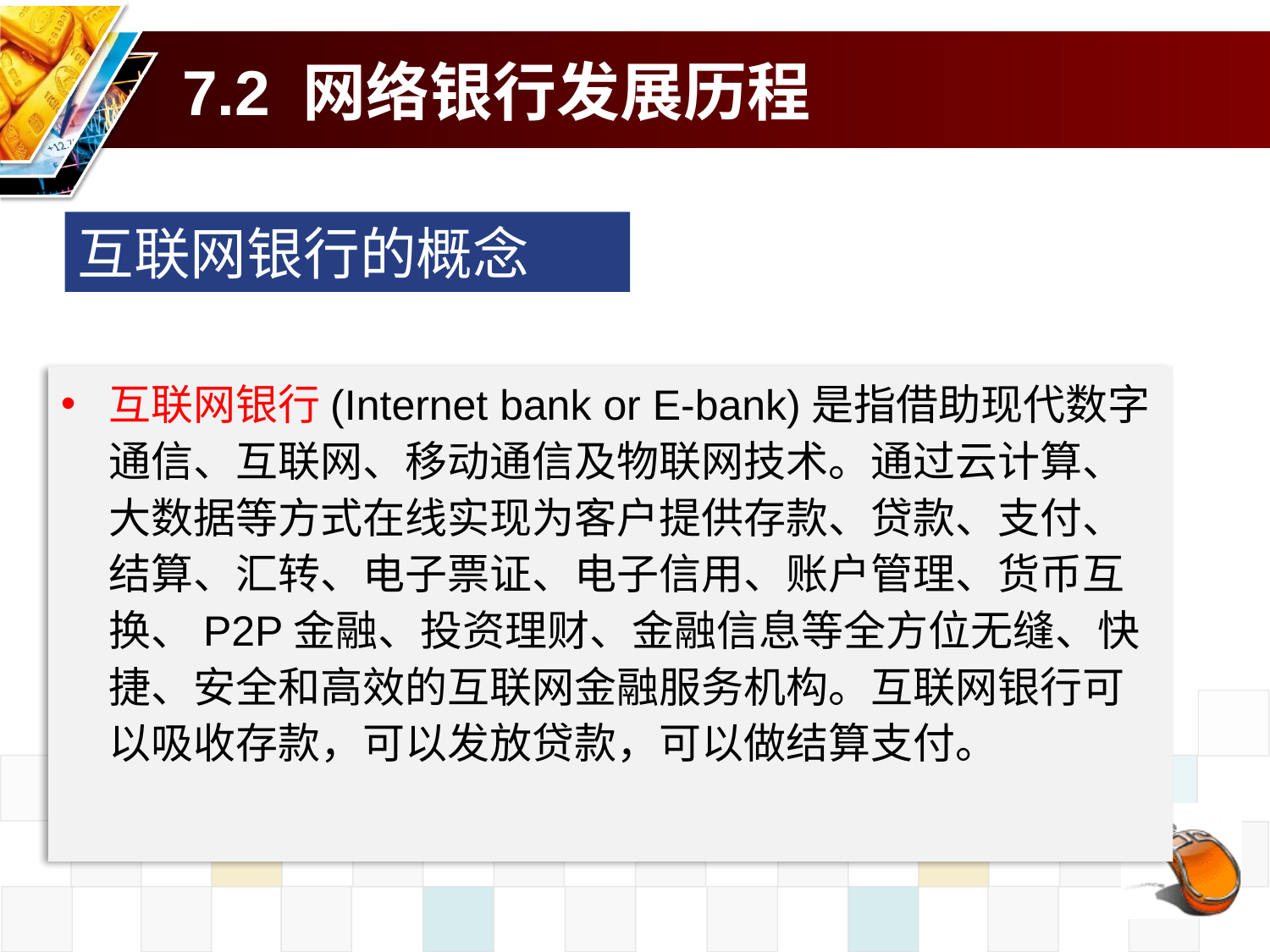

# 7.2 网络银行发展历程
互联网银行的概念
互联网银行(Internet bank or E-bank)是指借助现代数字通信、互联网、移动通信及物联网技术。通过云计算、大数据等方式在线实现为客户提供存款、贷款、支付、结算、汇转、电子票证、电子信用、账户管理、货币互换、P2P金融、投资理财、金融信息等全方位无缝、快捷、安全和高效的互联网金融服务机构。互联网银行可以吸收存款，可以发放贷款，可以做结算支付。